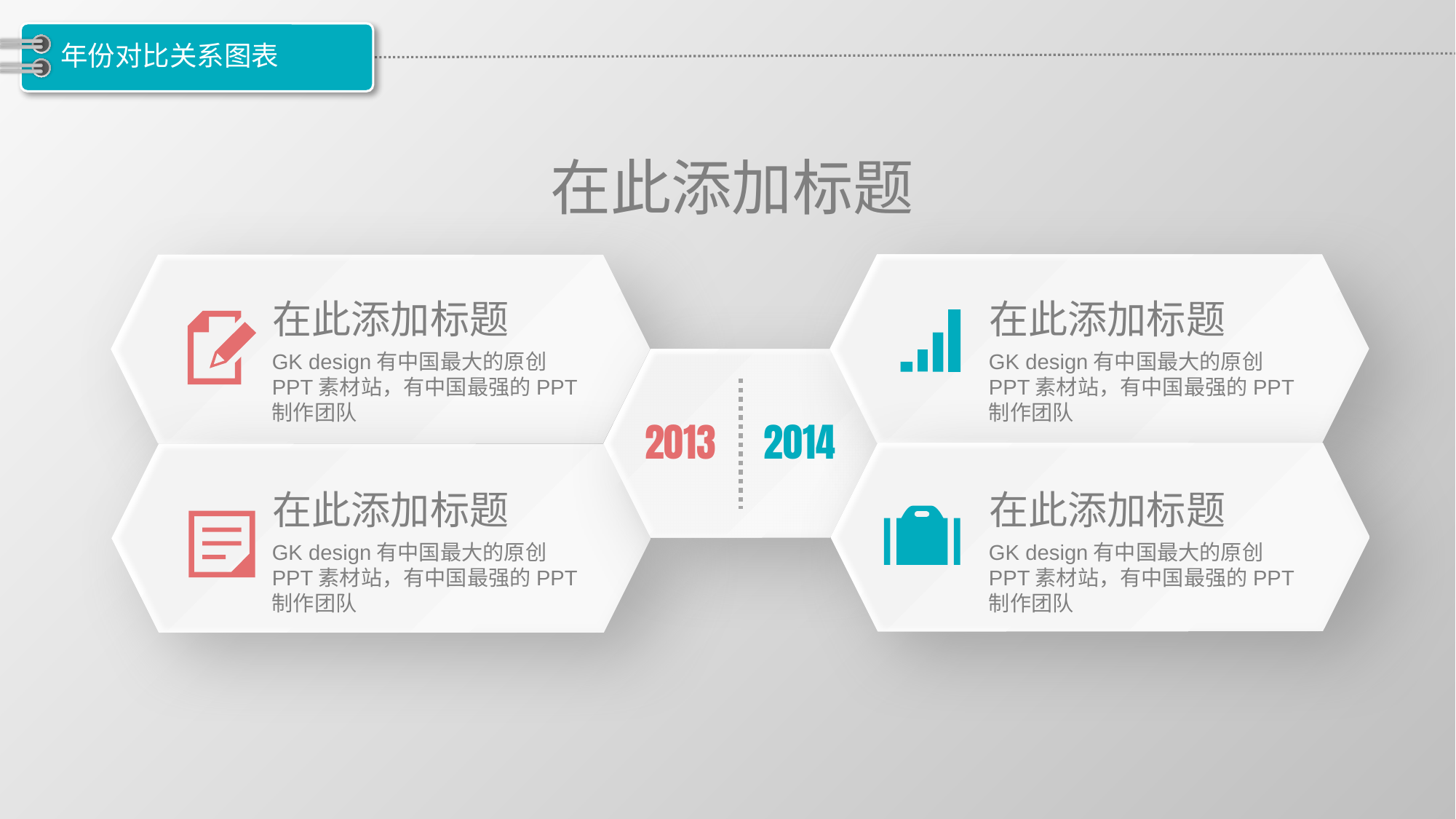

# 年份对比关系图表
在此添加标题

在此添加标题
在此添加标题

GK design有中国最大的原创PPT素材站，有中国最强的PPT制作团队
GK design有中国最大的原创PPT素材站，有中国最强的PPT制作团队

2013
2014

在此添加标题
在此添加标题

GK design有中国最大的原创PPT素材站，有中国最强的PPT制作团队
GK design有中国最大的原创PPT素材站，有中国最强的PPT制作团队